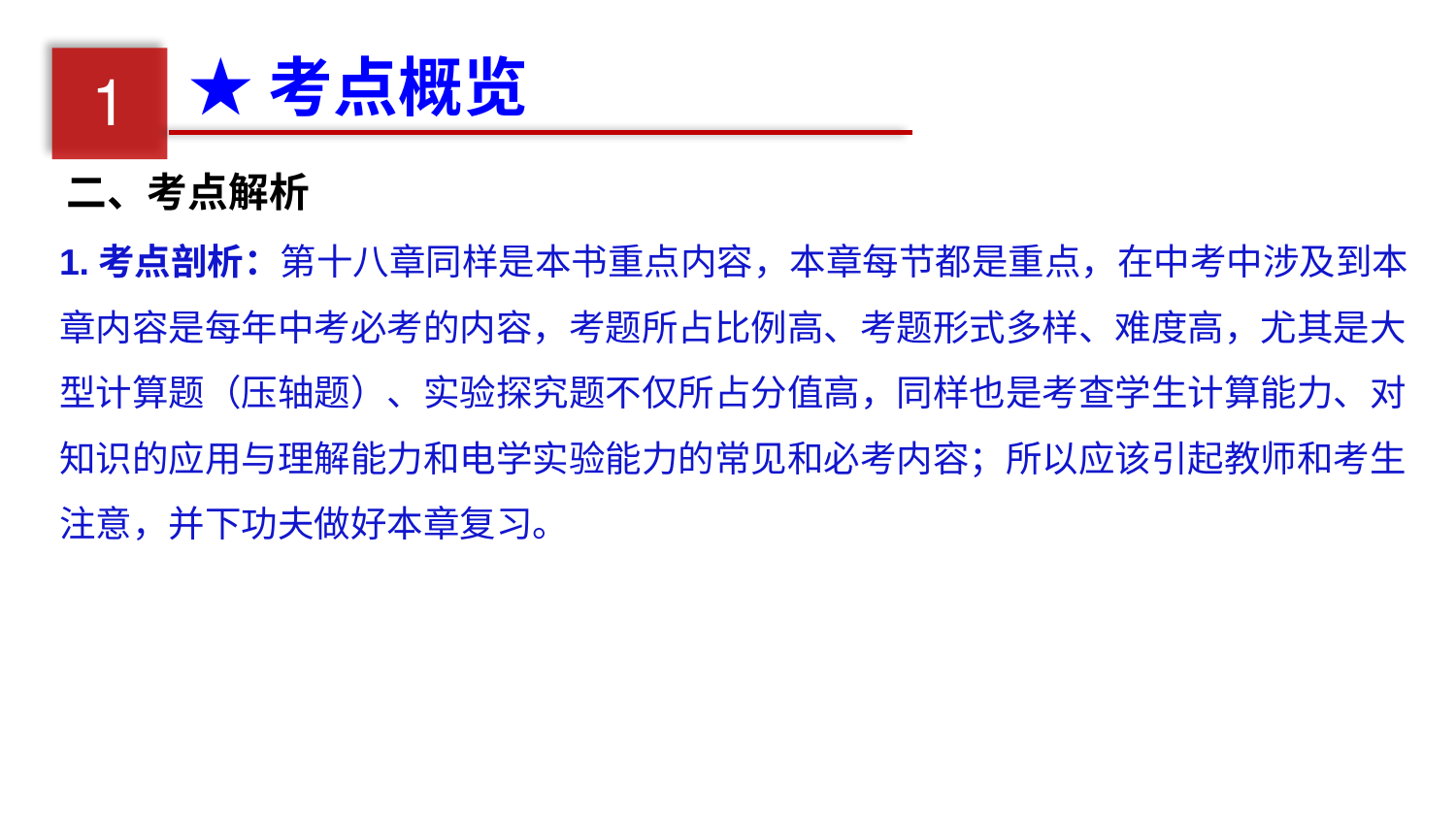

★考点概览

1
二、考点解析
1.考点剖析：第十八章同样是本书重点内容，本章每节都是重点，在中考中涉及到本章内容是每年中考必考的内容，考题所占比例高、考题形式多样、难度高，尤其是大型计算题（压轴题）、实验探究题不仅所占分值高，同样也是考查学生计算能力、对知识的应用与理解能力和电学实验能力的常见和必考内容；所以应该引起教师和考生注意，并下功夫做好本章复习。